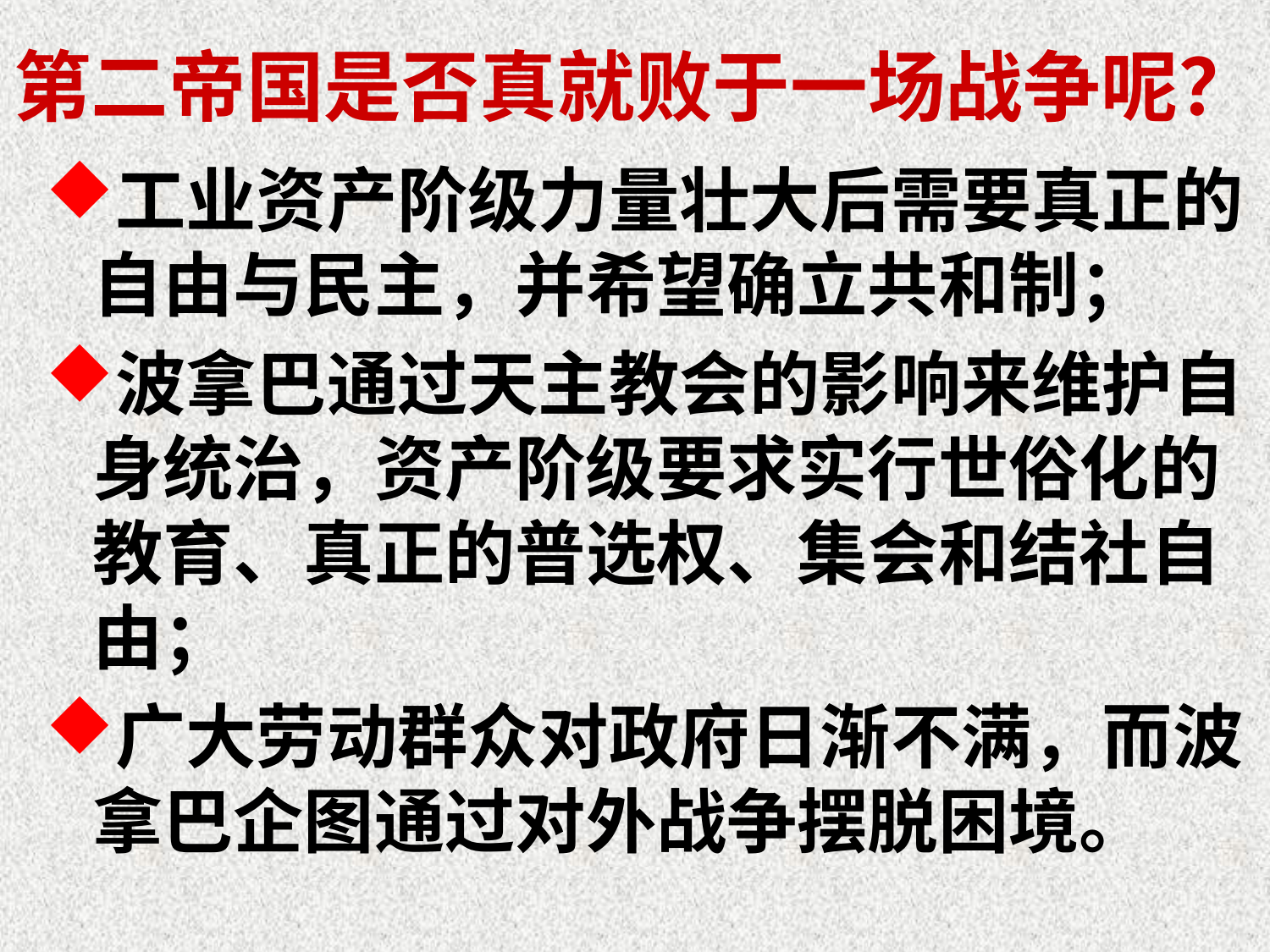

# 第二帝国是否真就败于一场战争呢？
工业资产阶级力量壮大后需要真正的自由与民主，并希望确立共和制；
波拿巴通过天主教会的影响来维护自身统治，资产阶级要求实行世俗化的教育、真正的普选权、集会和结社自由；
广大劳动群众对政府日渐不满，而波拿巴企图通过对外战争摆脱困境。